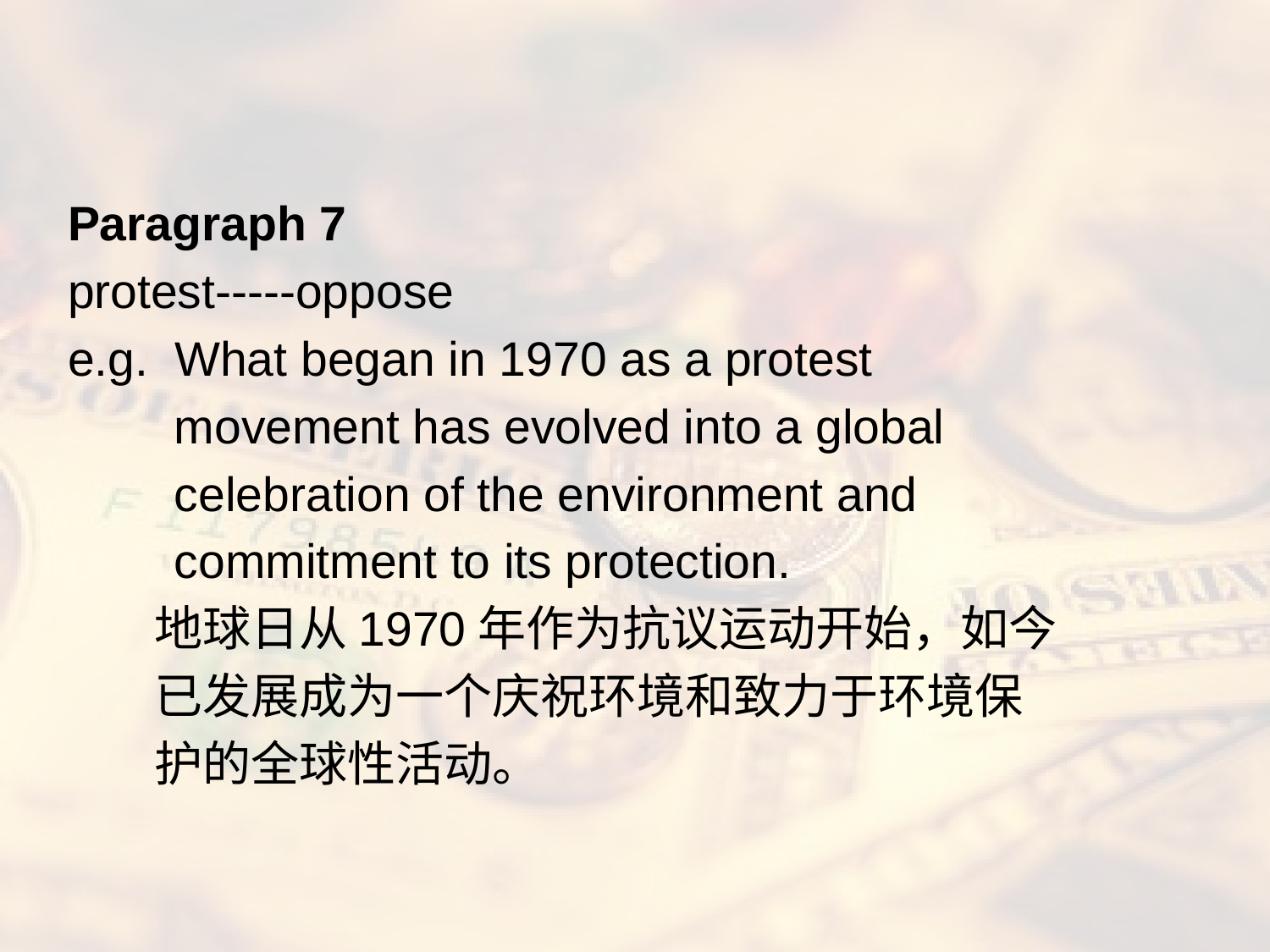

#
Paragraph 7
protest-----oppose
e.g.  What began in 1970 as a protest
        movement has evolved into a global
        celebration of the environment and
        commitment to its protection.
       地球日从1970年作为抗议运动开始，如今
       已发展成为一个庆祝环境和致力于环境保
       护的全球性活动。